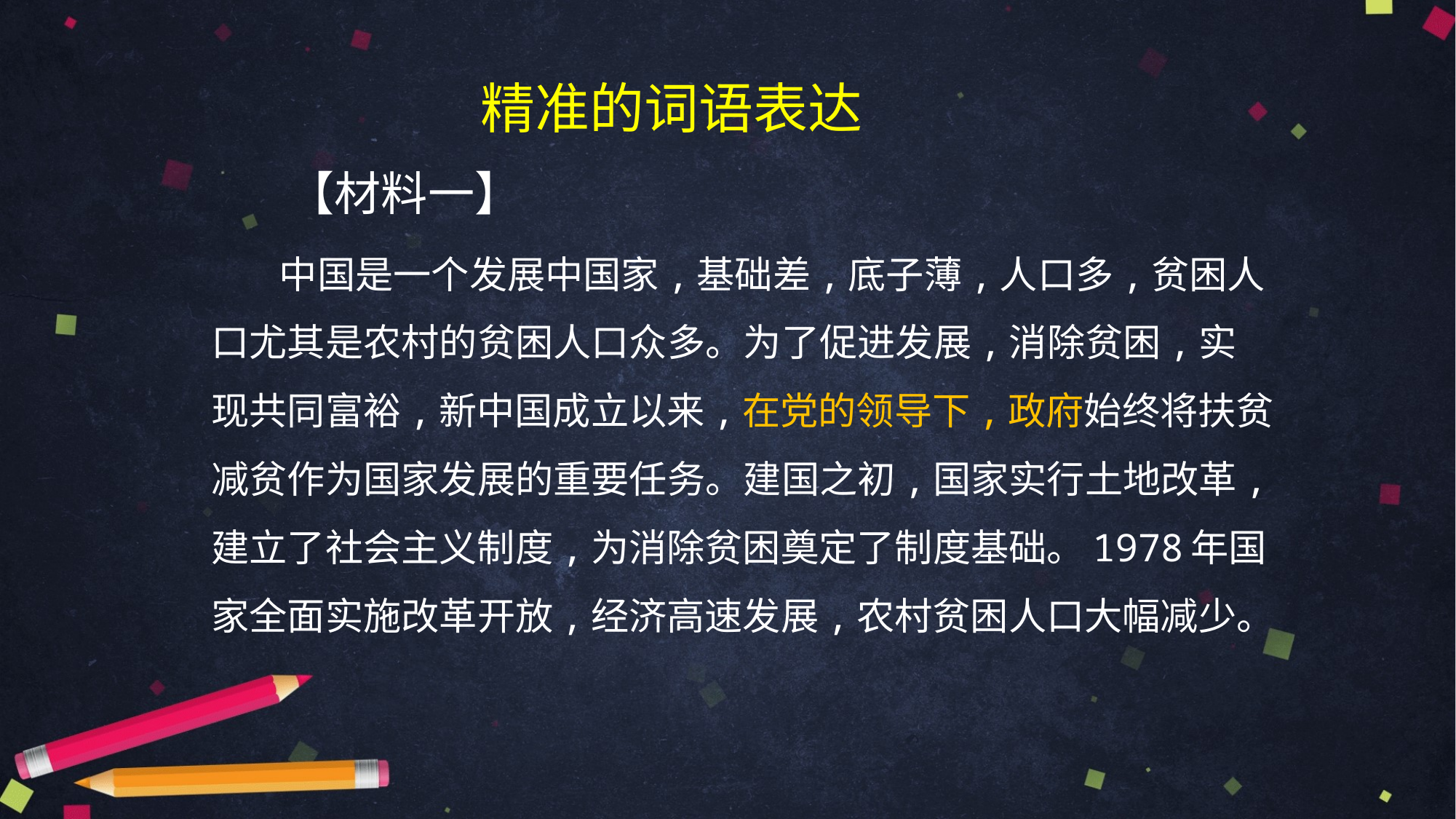

精准的词语表达
  【材料一】
 中国是一个发展中国家,基础差,底子薄,人口多,贫困人口尤其是农村的贫困人口众多。为了促进发展,消除贫困,实现共同富裕,新中国成立以来,在党的领导下,政府始终将扶贫减贫作为国家发展的重要任务。建国之初,国家实行土地改革,建立了社会主义制度,为消除贫困奠定了制度基础。1978年国家全面实施改革开放,经济高速发展,农村贫困人口大幅减少。